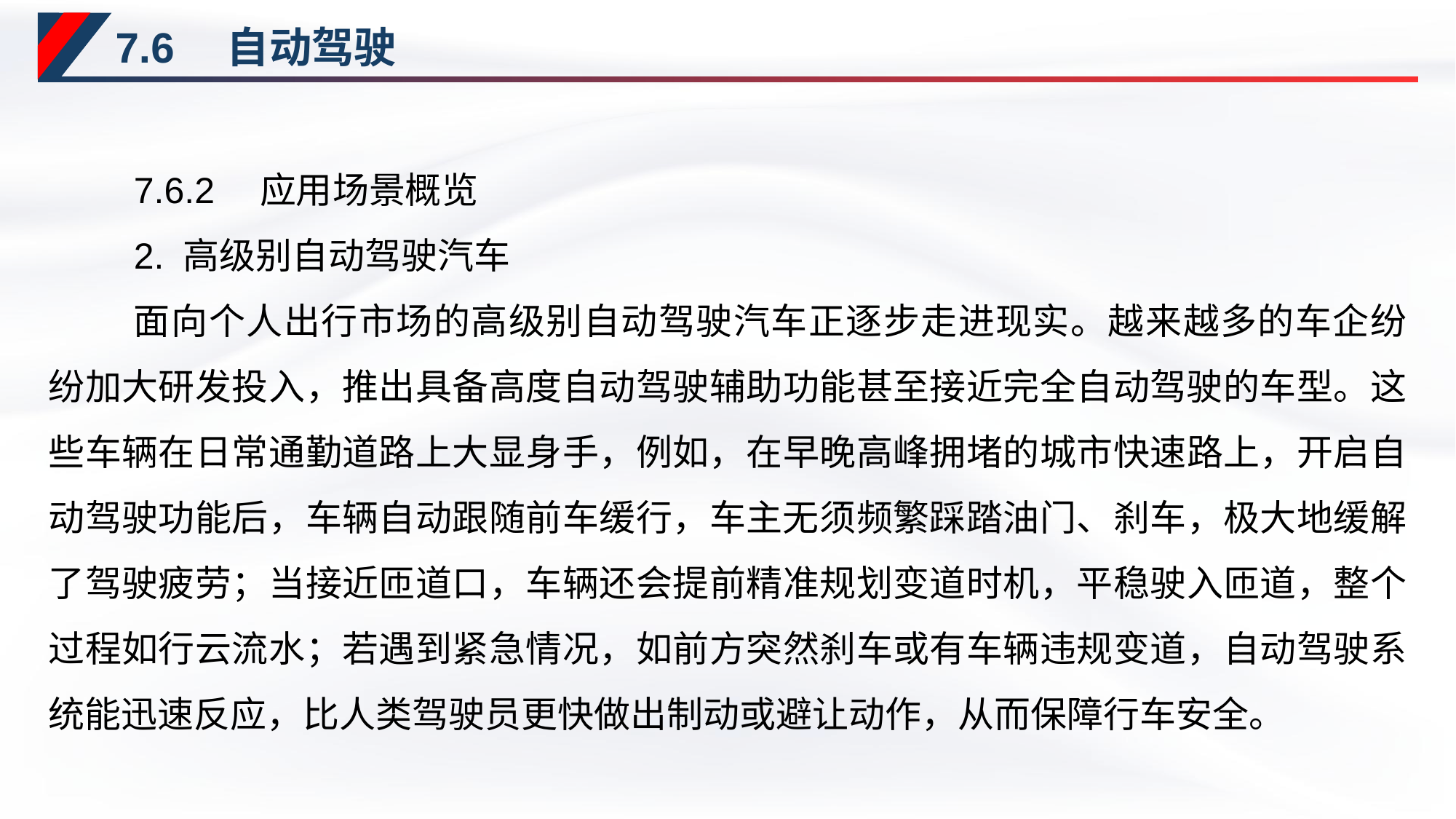

# 7.6　自动驾驶
7.6.2　应用场景概览
2. 高级别自动驾驶汽车
面向个人出行市场的高级别自动驾驶汽车正逐步走进现实。越来越多的车企纷纷加大研发投入，推出具备高度自动驾驶辅助功能甚至接近完全自动驾驶的车型。这些车辆在日常通勤道路上大显身手，例如，在早晚高峰拥堵的城市快速路上，开启自动驾驶功能后，车辆自动跟随前车缓行，车主无须频繁踩踏油门、刹车，极大地缓解了驾驶疲劳；当接近匝道口，车辆还会提前精准规划变道时机，平稳驶入匝道，整个过程如行云流水；若遇到紧急情况，如前方突然刹车或有车辆违规变道，自动驾驶系统能迅速反应，比人类驾驶员更快做出制动或避让动作，从而保障行车安全。